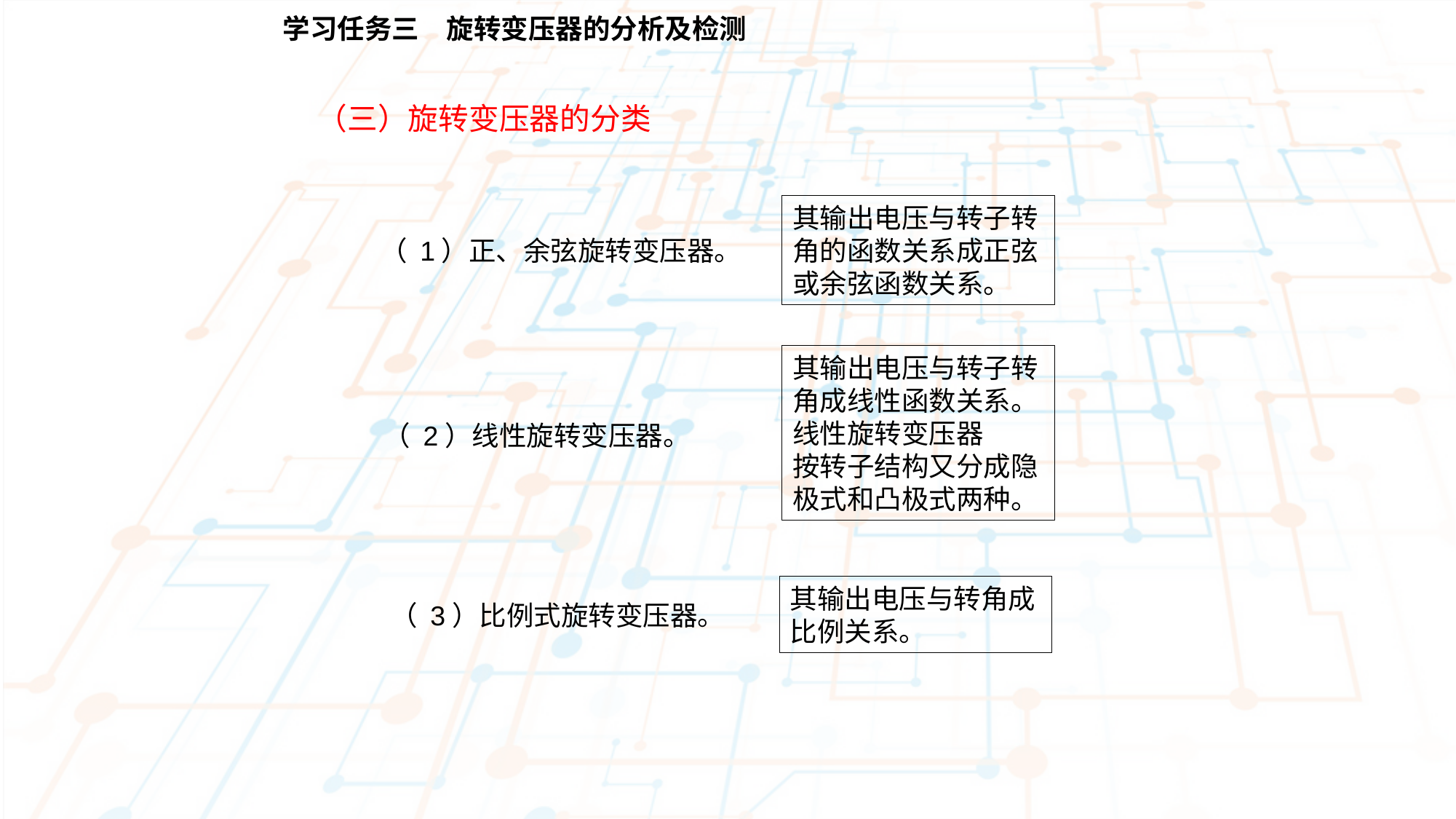

学习任务三　旋转变压器的分析及检测
（三）旋转变压器的分类
其输出电压与转子转角的函数关系成正弦或余弦函数关系。
（ 1）正、余弦旋转变压器。
其输出电压与转子转角成线性函数关系。 线性旋转变压器
按转子结构又分成隐极式和凸极式两种。
（ 2）线性旋转变压器。
其输出电压与转角成比例关系。
（ 3）比例式旋转变压器。